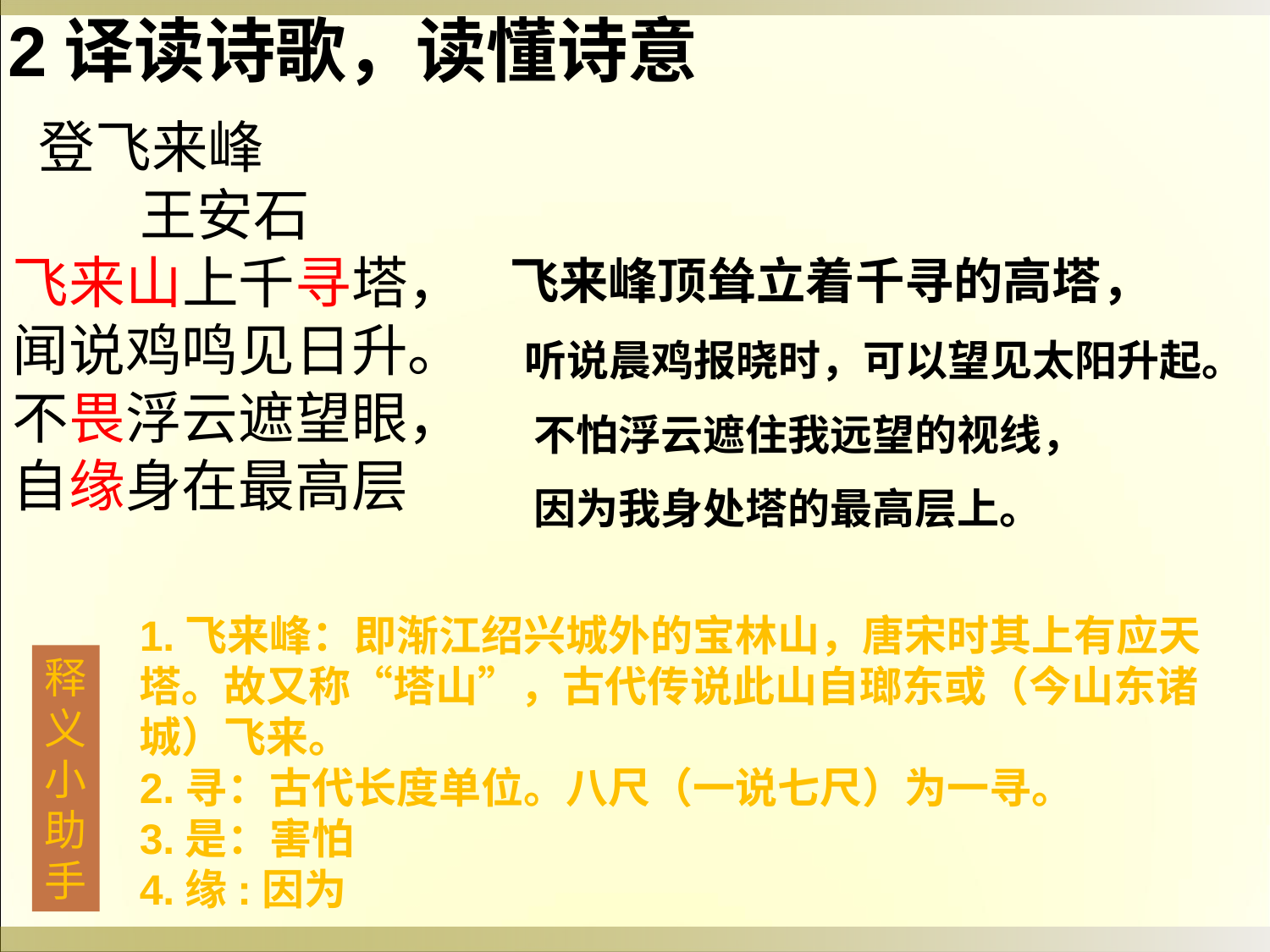

2译读诗歌，读懂诗意
 登飞来峰
         王安石
飞来山上千寻塔，
闻说鸡鸣见日升。
不畏浮云遮望眼，
自缘身在最高层
飞来峰顶耸立着千寻的高塔，
听说晨鸡报晓时，可以望见太阳升起。
不怕浮云遮住我远望的视线，
因为我身处塔的最高层上。
1.飞来峰：即渐江绍兴城外的宝林山，唐宋时其上有应天塔。故又称“塔山”，古代传说此山自瑯东或（今山东诸城）飞来。
2.寻：古代长度单位。八尺（一说七尺）为一寻。
3.是：害怕
4.缘:因为
释
义
小
助
手